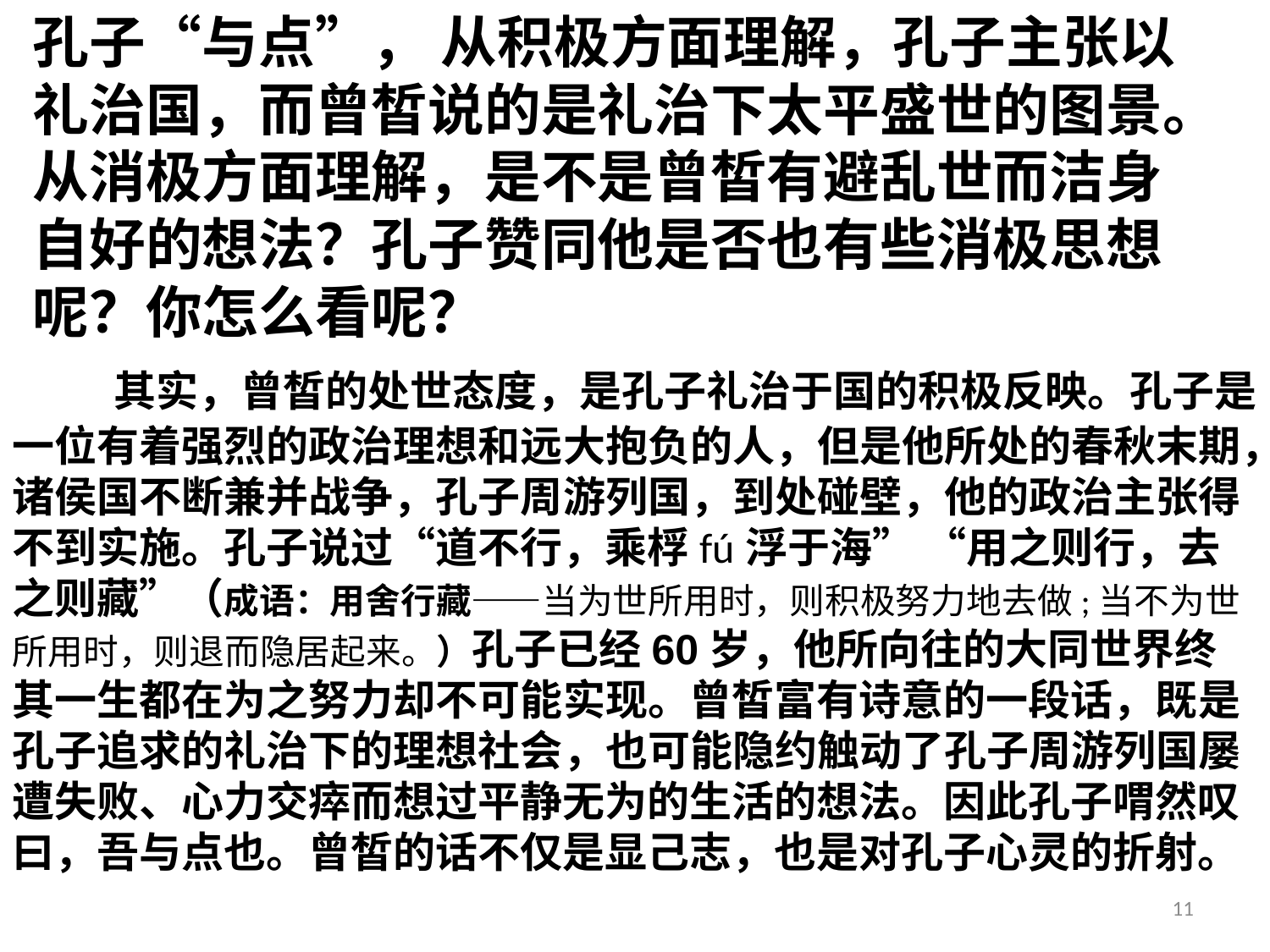

孔子“与点”， 从积极方面理解，孔子主张以礼治国，而曾皙说的是礼治下太平盛世的图景。从消极方面理解，是不是曾皙有避乱世而洁身自好的想法？孔子赞同他是否也有些消极思想呢？你怎么看呢？

      其实，曾皙的处世态度，是孔子礼治于国的积极反映。孔子是一位有着强烈的政治理想和远大抱负的人，但是他所处的春秋末期，诸侯国不断兼并战争，孔子周游列国，到处碰壁，他的政治主张得不到实施。孔子说过“道不行，乘桴fú浮于海” “用之则行，去之则藏”（成语：用舍行藏——当为世所用时，则积极努力地去做;当不为世所用时，则退而隐居起来。）孔子已经60岁，他所向往的大同世界终其一生都在为之努力却不可能实现。曾皙富有诗意的一段话，既是孔子追求的礼治下的理想社会，也可能隐约触动了孔子周游列国屡遭失败、心力交瘁而想过平静无为的生活的想法。因此孔子喟然叹曰，吾与点也。曾皙的话不仅是显己志，也是对孔子心灵的折射。

11